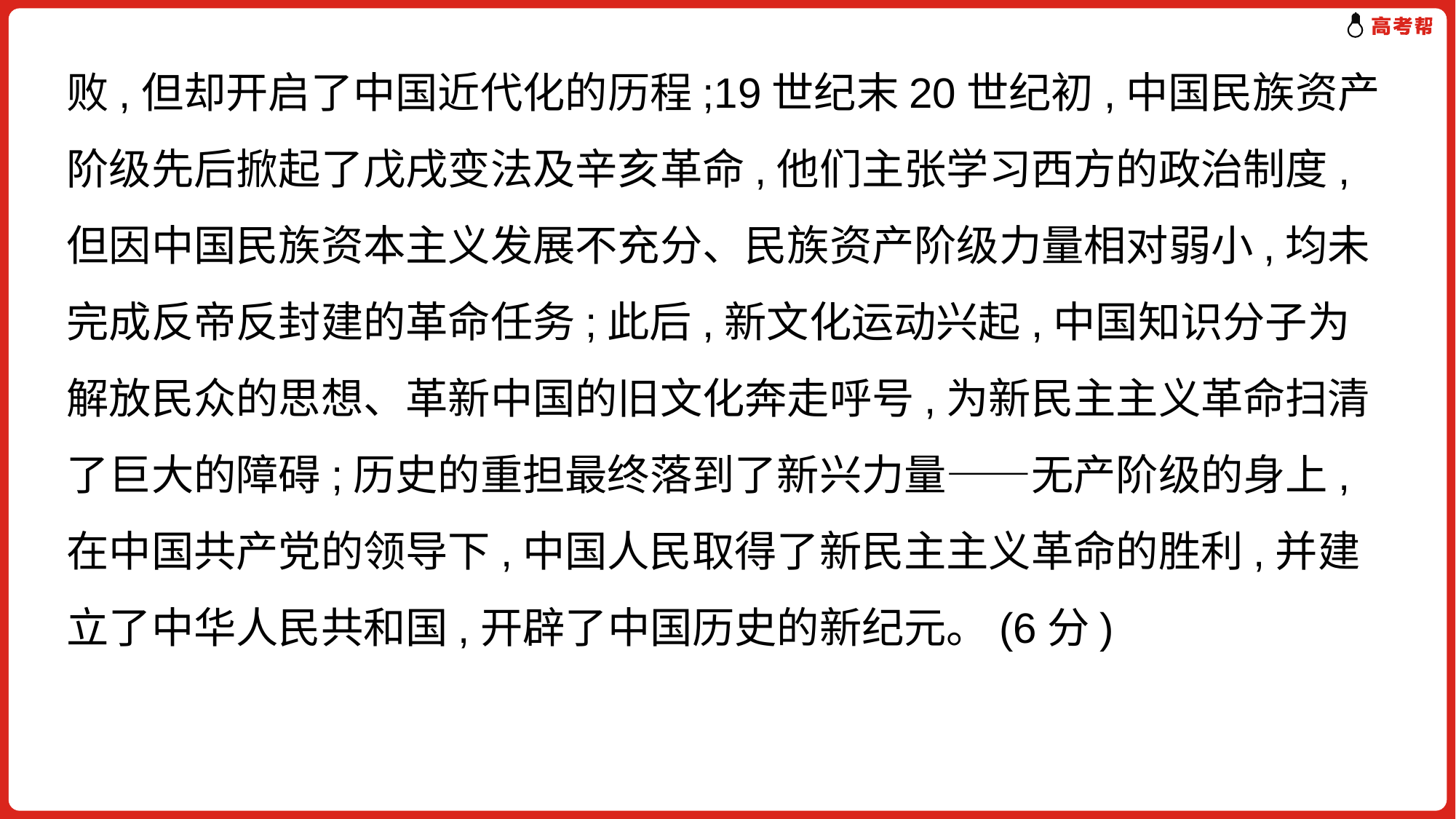

败,但却开启了中国近代化的历程;19世纪末20世纪初,中国民族资产阶级先后掀起了戊戌变法及辛亥革命,他们主张学习西方的政治制度,但因中国民族资本主义发展不充分、民族资产阶级力量相对弱小,均未完成反帝反封建的革命任务;此后,新文化运动兴起,中国知识分子为解放民众的思想、革新中国的旧文化奔走呼号,为新民主主义革命扫清了巨大的障碍;历史的重担最终落到了新兴力量——无产阶级的身上,在中国共产党的领导下,中国人民取得了新民主主义革命的胜利,并建立了中华人民共和国,开辟了中国历史的新纪元。(6分)